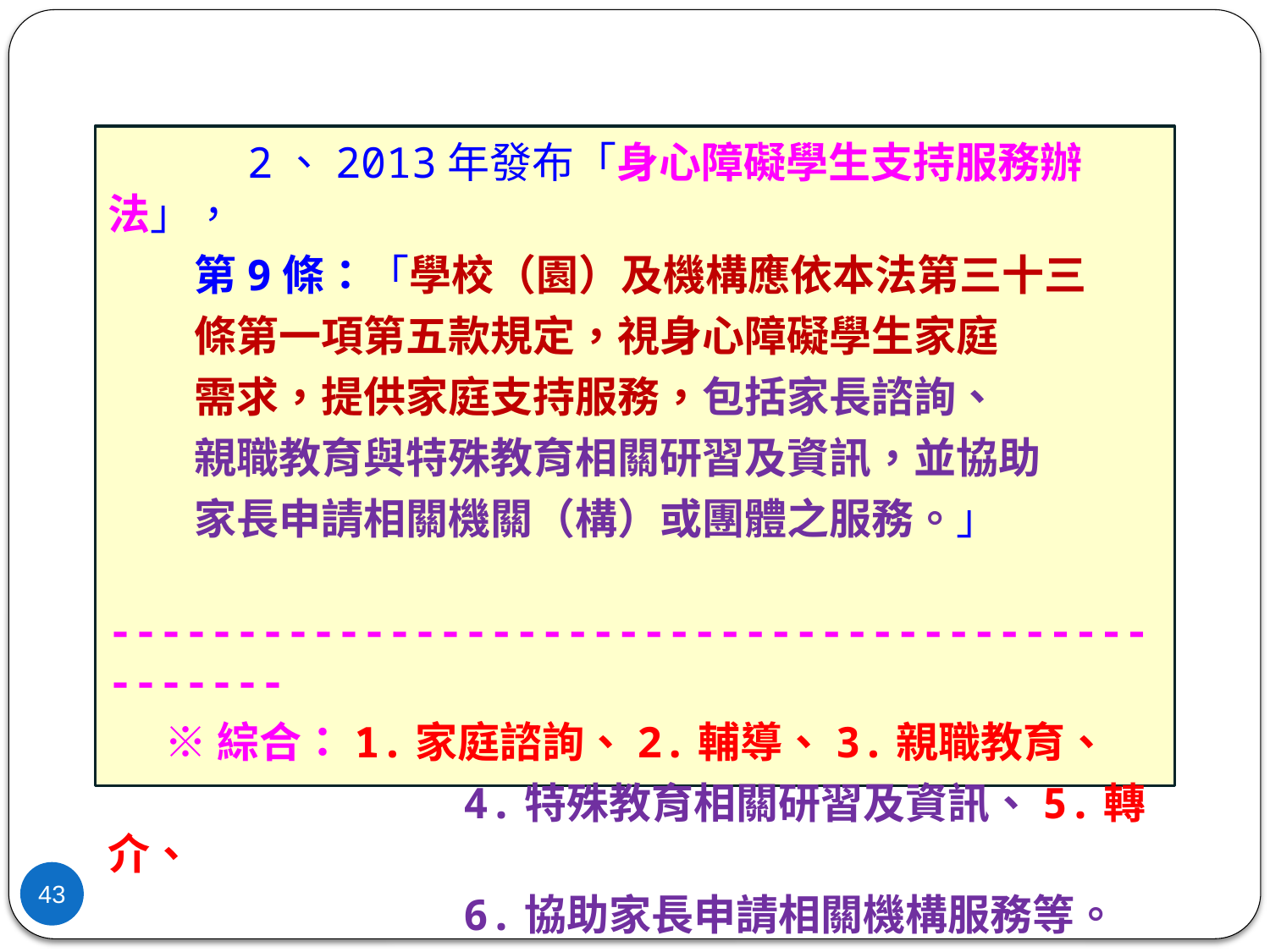

2、2013年發布「身心障礙學生支持服務辦法」，
        第9條：「學校（園）及機構應依本法第三十三
        條第一項第五款規定，視身心障礙學生家庭
        需求，提供家庭支持服務，包括家長諮詢、
        親職教育與特殊教育相關研習及資訊，並協助
        家長申請相關機關（構）或團體之服務。」
 ------------------------------------------------
      ※綜合：1.家庭諮詢、2.輔導、3.親職教育、
              4.特殊教育相關研習及資訊、5.轉介、
              6.協助家長申請相關機構服務等。

43